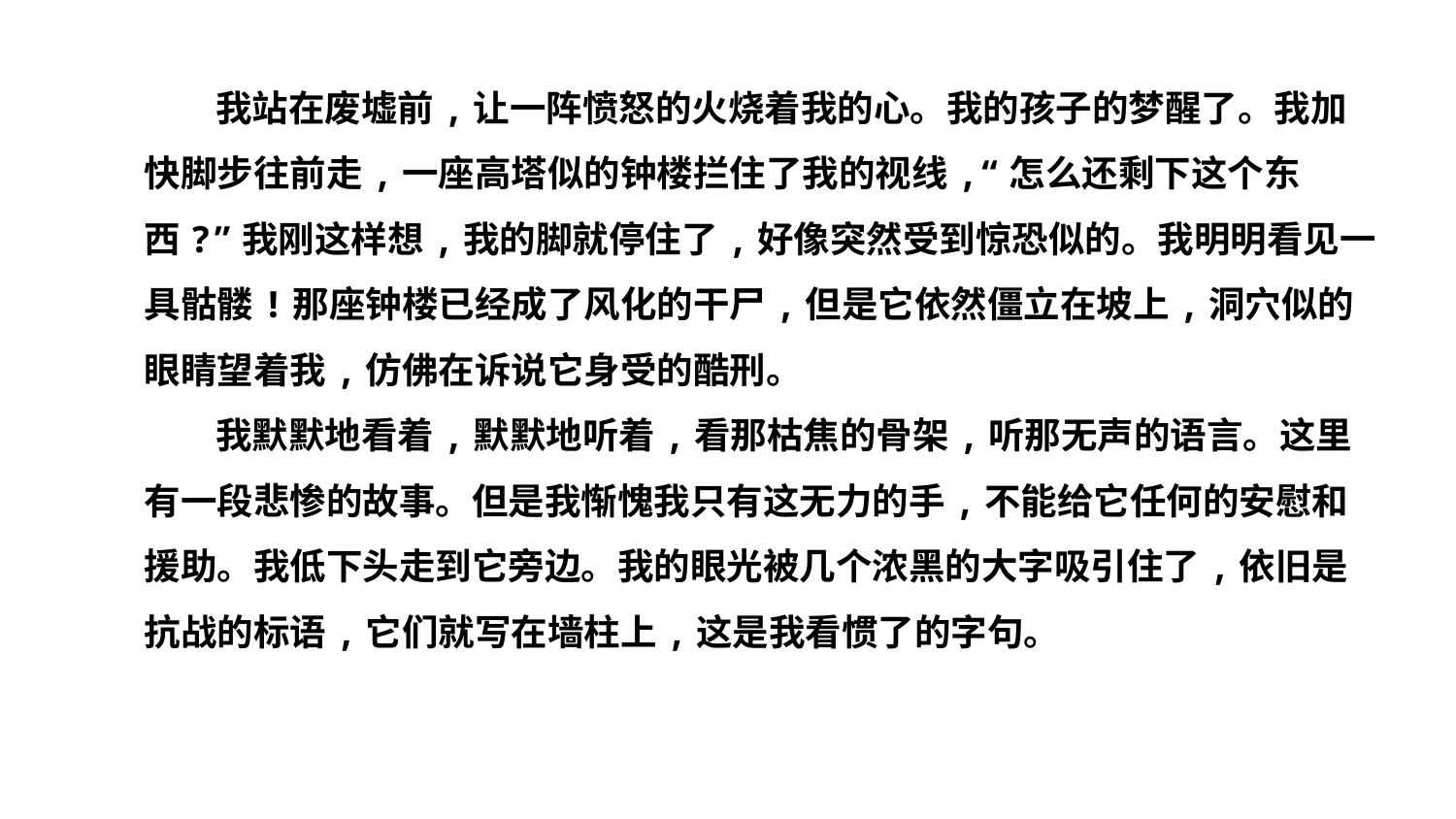

我站在废墟前,让一阵愤怒的火烧着我的心。我的孩子的梦醒了。我加快脚步往前走,一座高塔似的钟楼拦住了我的视线,“怎么还剩下这个东西?”我刚这样想,我的脚就停住了,好像突然受到惊恐似的。我明明看见一具骷髅!那座钟楼已经成了风化的干尸,但是它依然僵立在坡上,洞穴似的眼睛望着我,仿佛在诉说它身受的酷刑。
我默默地看着,默默地听着,看那枯焦的骨架,听那无声的语言。这里有一段悲惨的故事。但是我惭愧我只有这无力的手,不能给它任何的安慰和援助。我低下头走到它旁边。我的眼光被几个浓黑的大字吸引住了,依旧是抗战的标语,它们就写在墙柱上,这是我看惯了的字句。